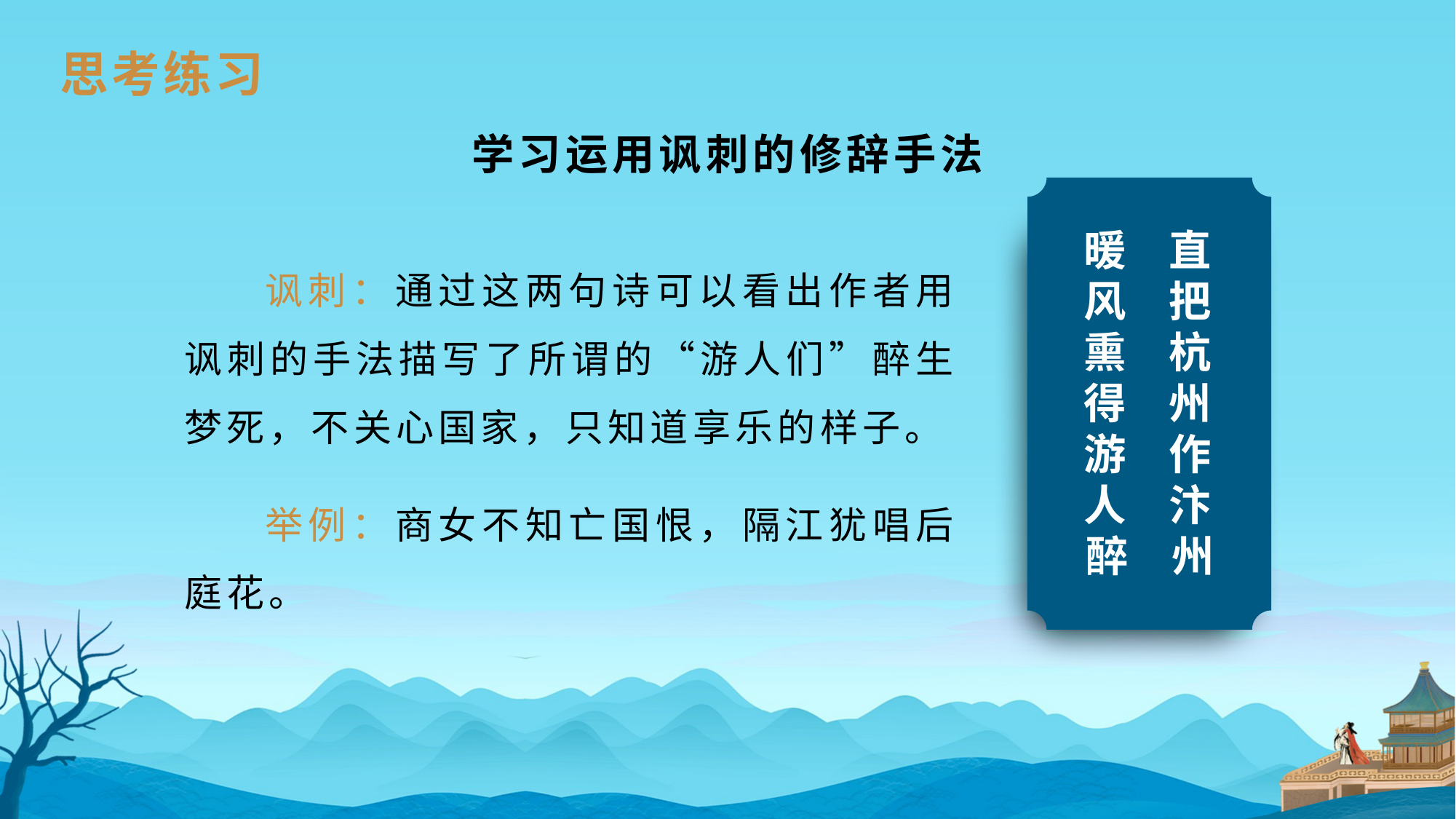

思考练习
学习运用讽刺的修辞手法

暖风熏得游人醉
直把杭州作汴州
     讽刺：通过这两句诗可以看出作者用讽刺的手法描写了所谓的“游人们”醉生梦死，不关心国家，只知道享乐的样子。
     举例：商女不知亡国恨，隔江犹唱后庭花。